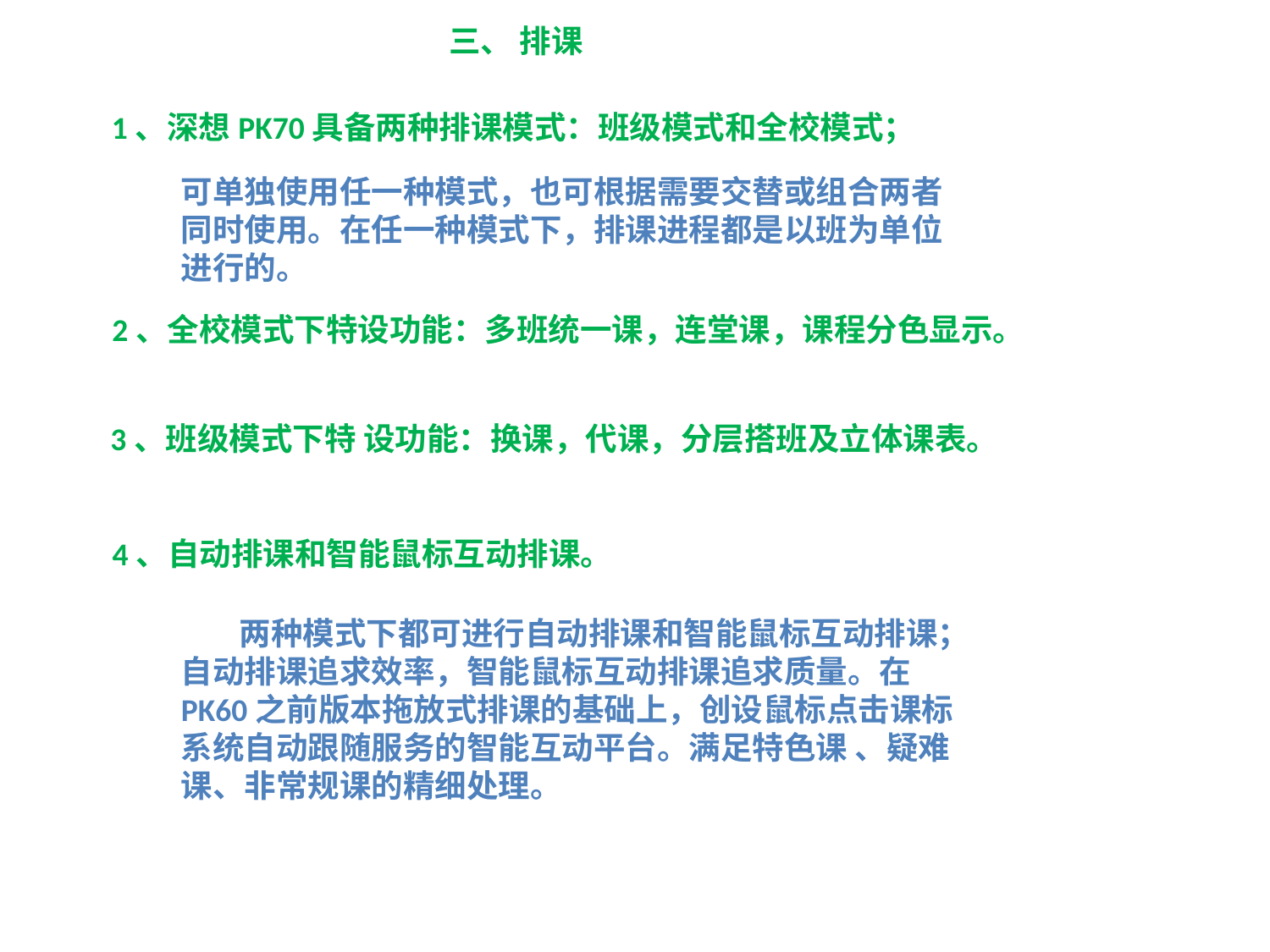

三、 排课
1、深想PK70具备两种排课模式：班级模式和全校模式；
可单独使用任一种模式，也可根据需要交替或组合两者同时使用。在任一种模式下，排课进程都是以班为单位进行的。
2、全校模式下特设功能：多班统一课，连堂课，课程分色显示。
3、班级模式下特 设功能：换课，代课，分层搭班及立体课表。
4、自动排课和智能鼠标互动排课。
       两种模式下都可进行自动排课和智能鼠标互动排课；自动排课追求效率，智能鼠标互动排课追求质量。在PK60之前版本拖放式排课的基础上，创设鼠标点击课标 系统自动跟随服务的智能互动平台。满足特色课 、疑难课、非常规课的精细处理。